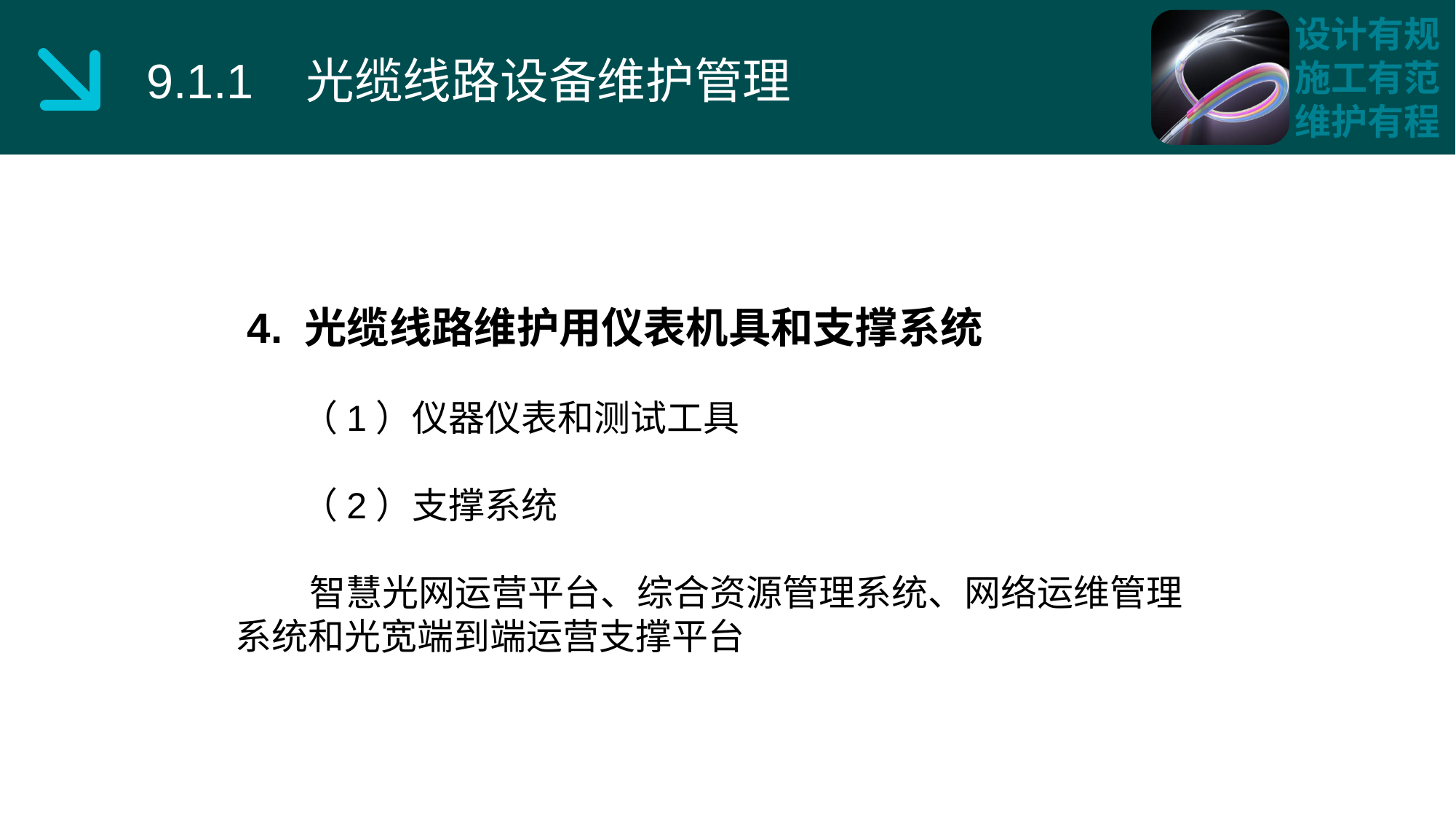

9.1.1   光缆线路设备维护管理

 4. 光缆线路维护用仪表机具和支撑系统

       （1）仪器仪表和测试工具

       （2）支撑系统

        智慧光网运营平台、综合资源管理系统、网络运维管理
系统和光宽端到端运营支撑平台